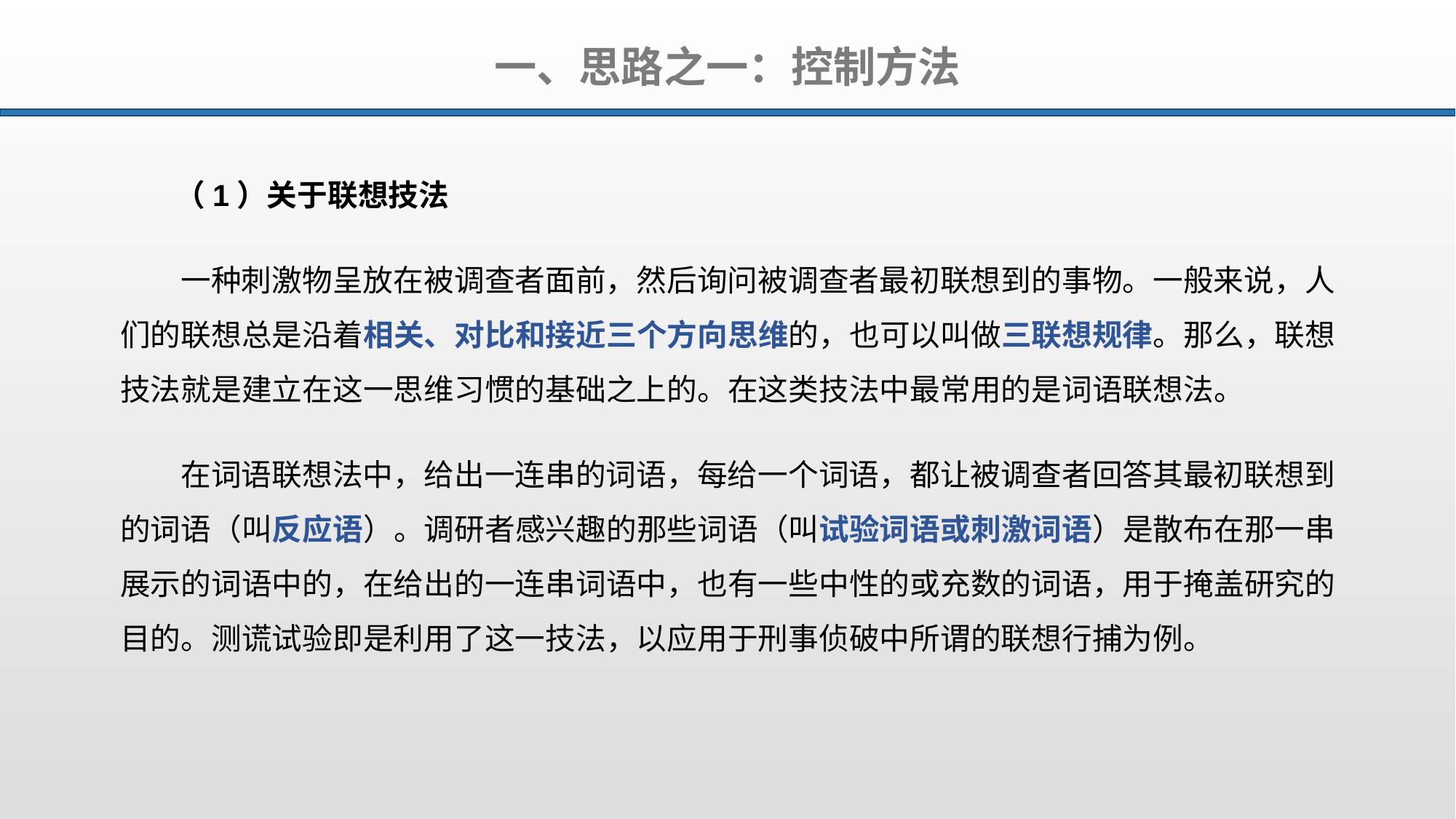

一、思路之一：控制方法

（1）关于联想技法
一种刺激物呈放在被调查者面前，然后询问被调查者最初联想到的事物。一般来说，人们的联想总是沿着相关、对比和接近三个方向思维的，也可以叫做三联想规律。那么，联想技法就是建立在这一思维习惯的基础之上的。在这类技法中最常用的是词语联想法。
在词语联想法中，给出一连串的词语，每给一个词语，都让被调查者回答其最初联想到的词语（叫反应语）。调研者感兴趣的那些词语（叫试验词语或刺激词语）是散布在那一串展示的词语中的，在给出的一连串词语中，也有一些中性的或充数的词语，用于掩盖研究的目的。测谎试验即是利用了这一技法，以应用于刑事侦破中所谓的联想行捕为例。